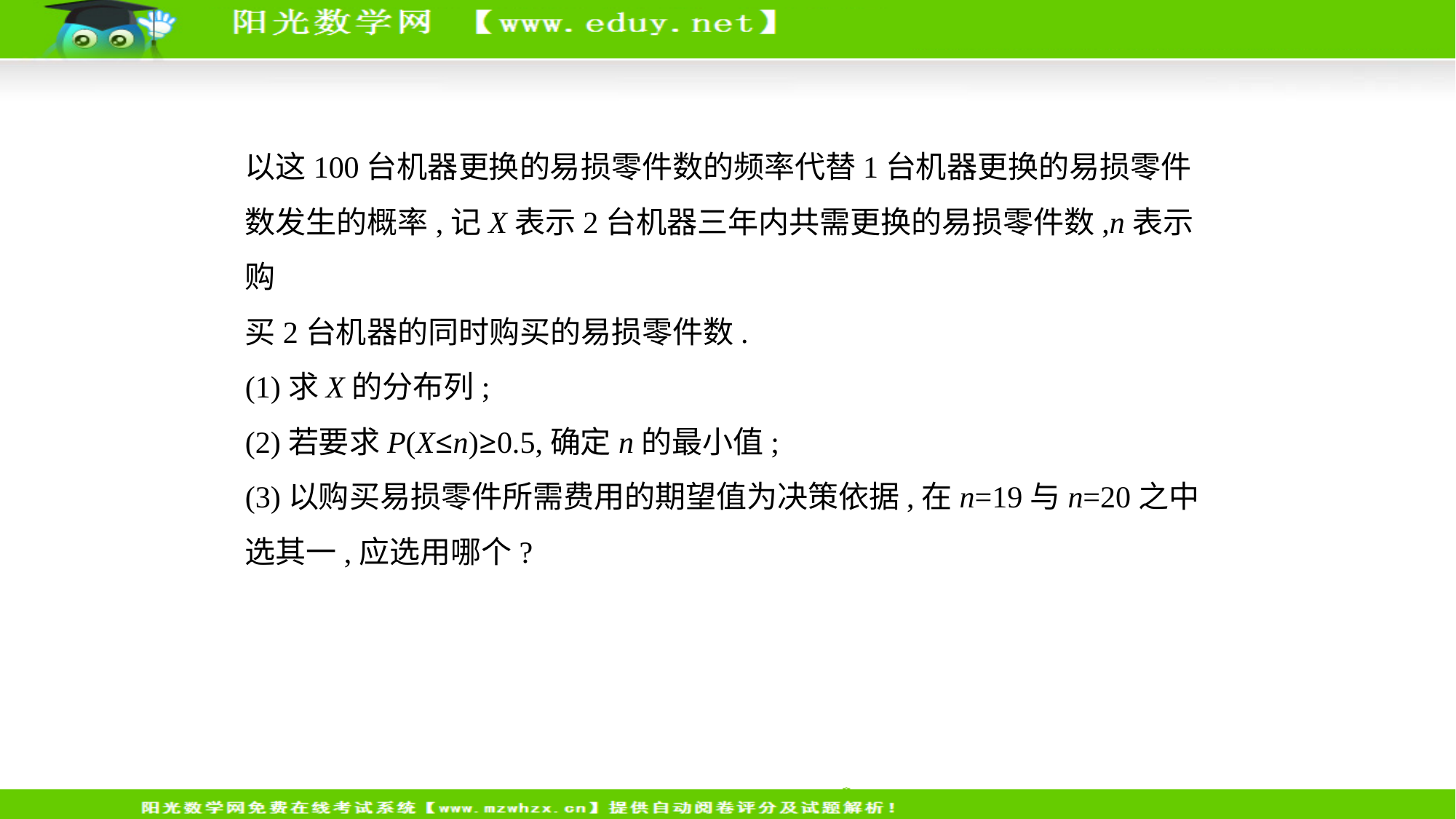

以这100台机器更换的易损零件数的频率代替1台机器更换的易损零件
数发生的概率,记X表示2台机器三年内共需更换的易损零件数,n表示购
买2台机器的同时购买的易损零件数.
(1)求X的分布列;
(2)若要求P(X≤n)≥0.5,确定n的最小值;
(3)以购买易损零件所需费用的期望值为决策依据,在n=19与n=20之中
选其一,应选用哪个?